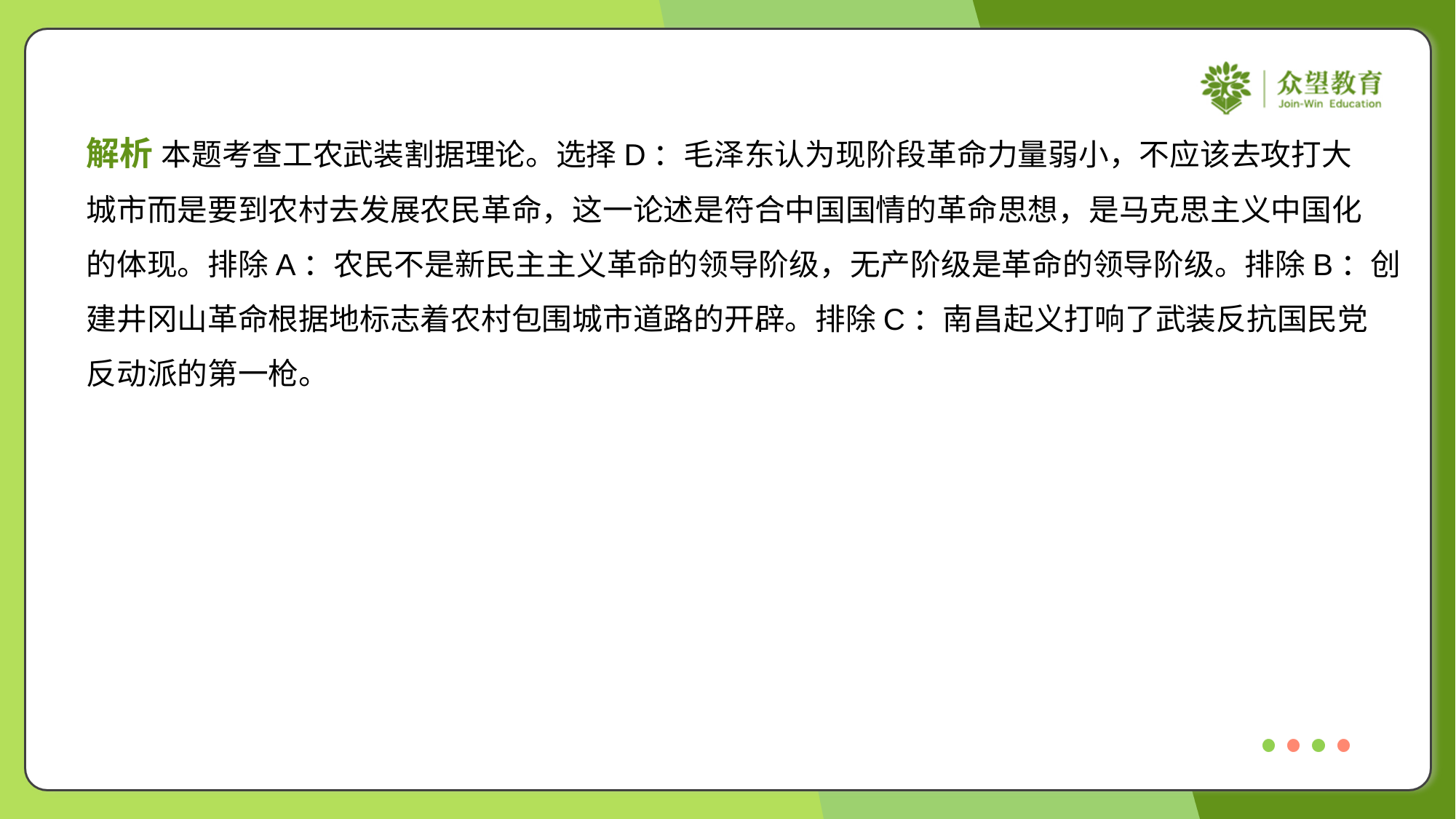

解析 本题考查工农武装割据理论。选择D：毛泽东认为现阶段革命力量弱小，不应该去攻打大
城市而是要到农村去发展农民革命，这一论述是符合中国国情的革命思想，是马克思主义中国化
的体现。排除A：农民不是新民主主义革命的领导阶级，无产阶级是革命的领导阶级。排除B：创
建井冈山革命根据地标志着农村包围城市道路的开辟。排除C：南昌起义打响了武装反抗国民党
反动派的第一枪。